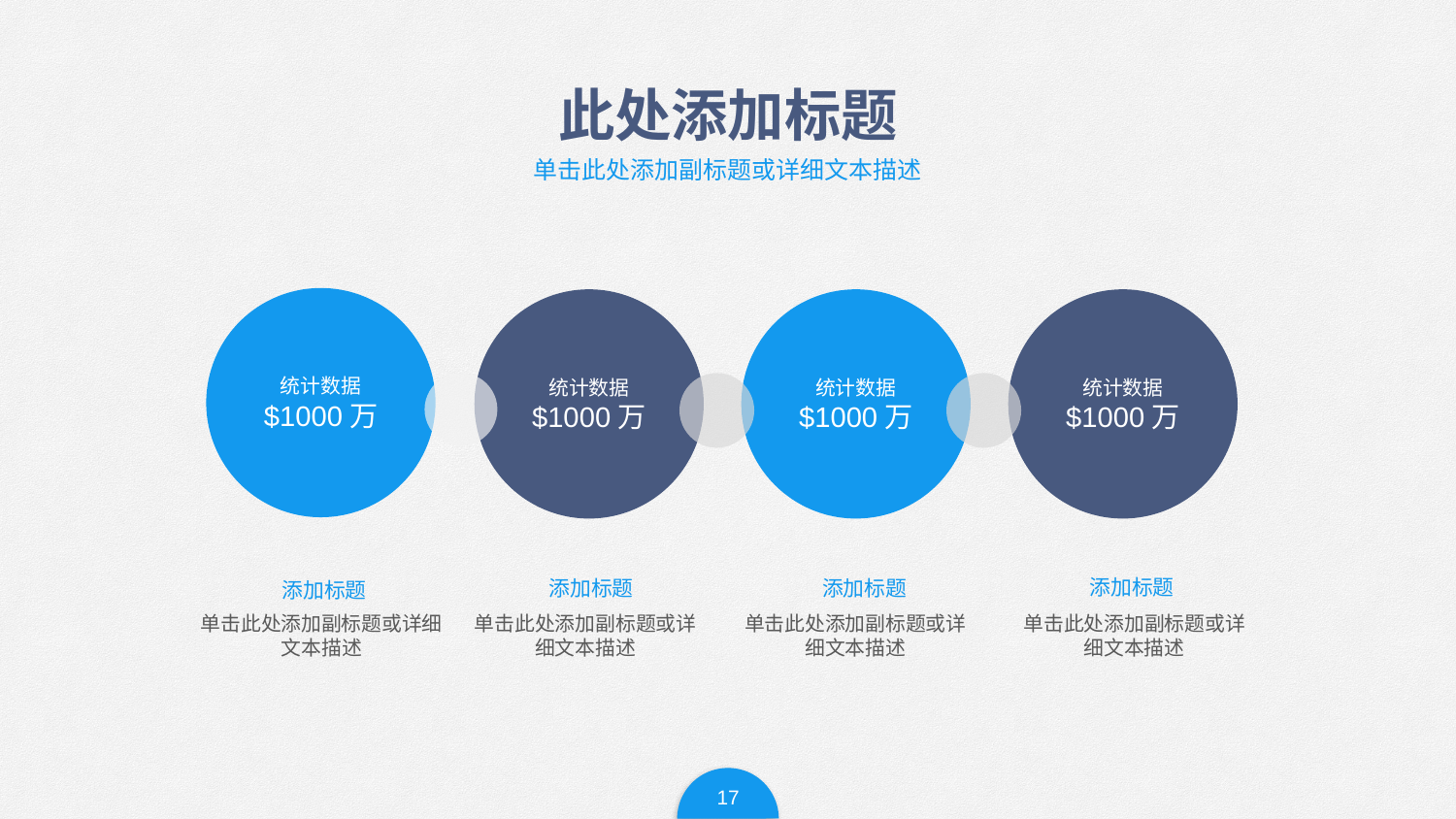

# 此处添加标题
单击此处添加副标题或详细文本描述
统计数据
$1000万
统计数据
$1000万
统计数据
$1000万
统计数据
$1000万

添加标题
添加标题
添加标题
添加标题
单击此处添加副标题或详细文本描述

单击此处添加副标题或详细文本描述

单击此处添加副标题或详细文本描述

单击此处添加副标题或详细文本描述

17